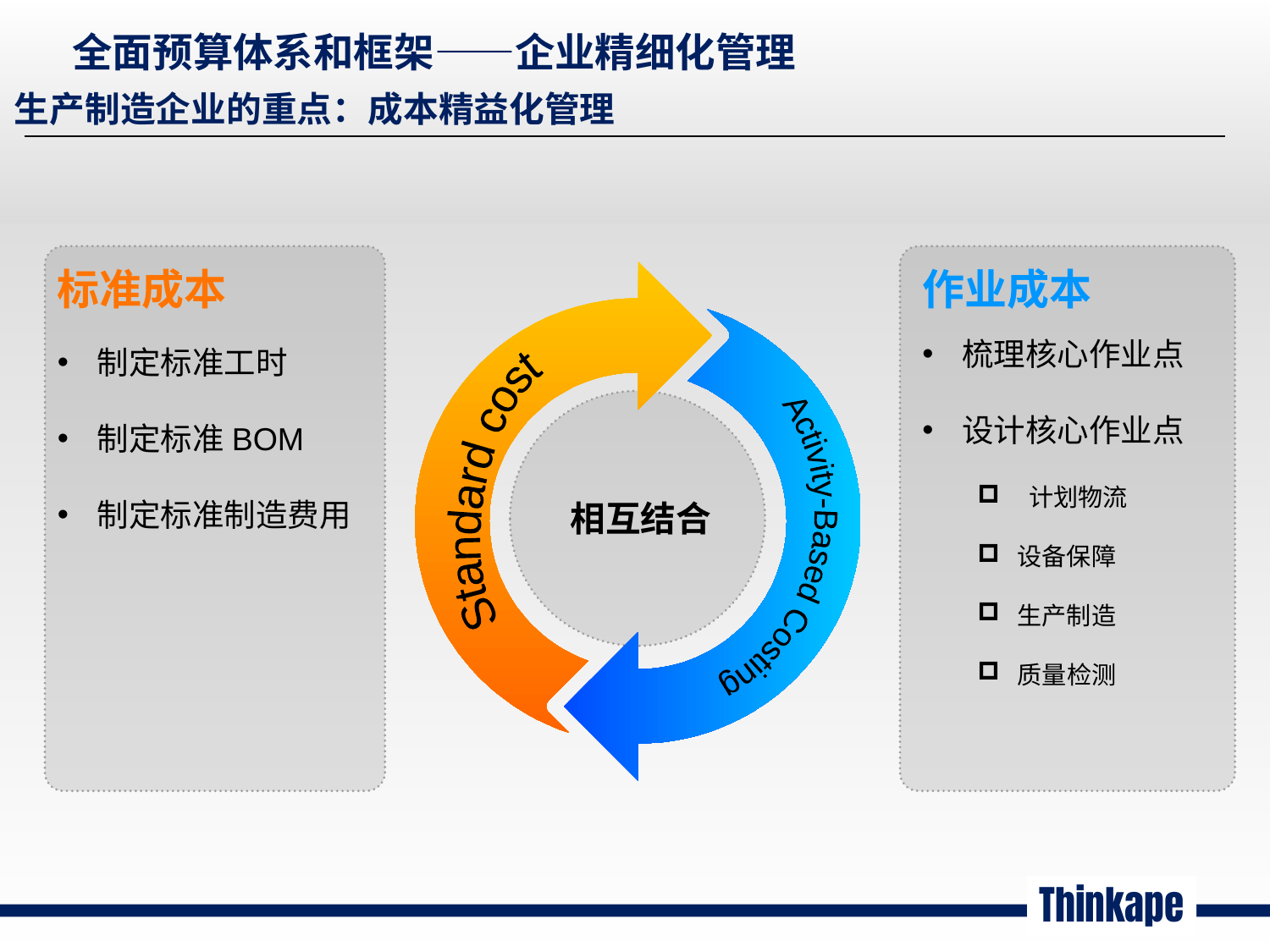

# 全面预算体系和框架——企业精细化管理
生产制造企业的重点：成本精益化管理

标准成本

制定标准工时

制定标准BOM

制定标准制造费用

作业成本

梳理核心作业点

设计核心作业点

Activity-Based Costing

Standard cost
 计划物流

设备保障

生产制造

质量检测

相互结合